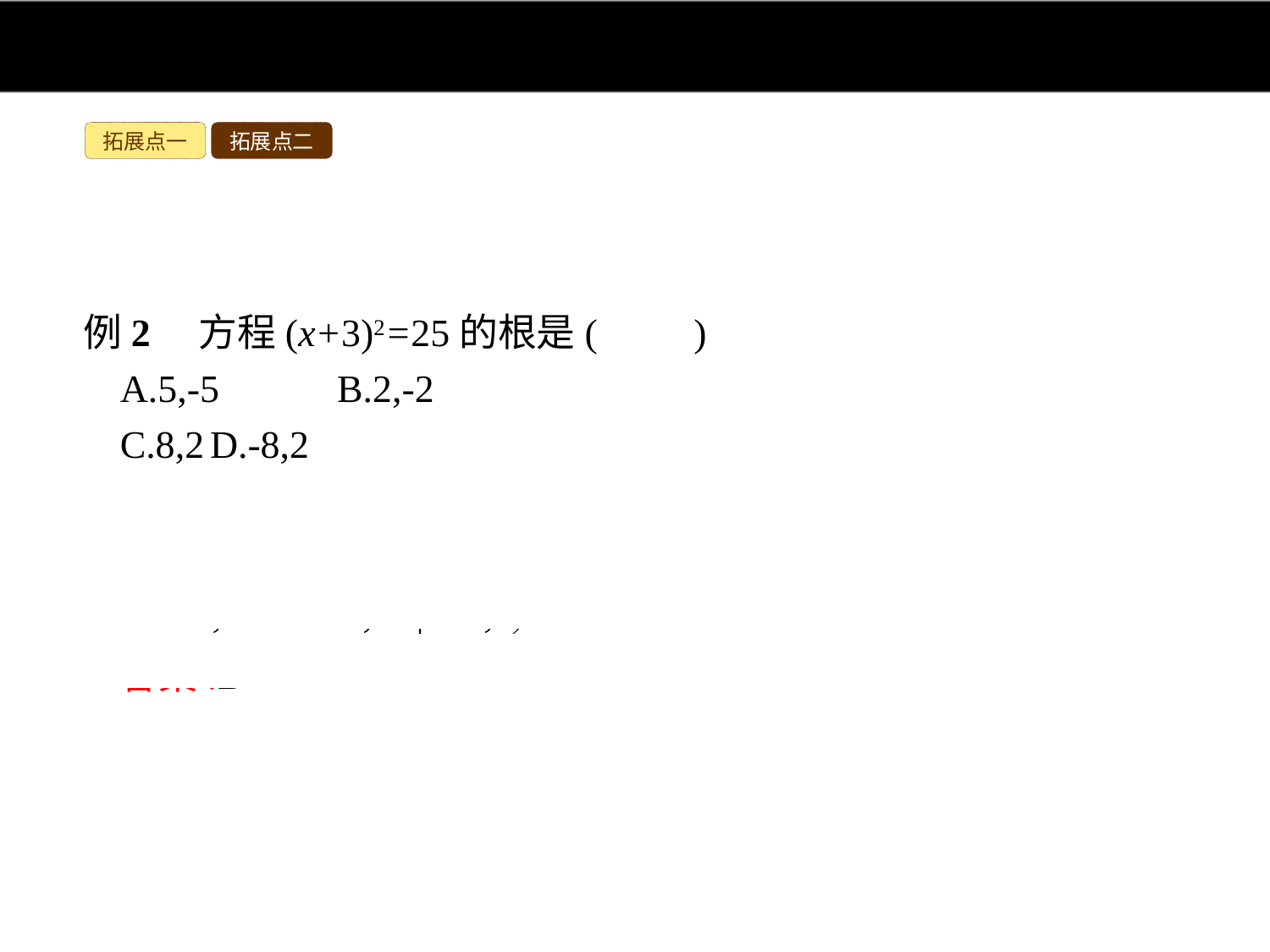

拓展点一
拓展点二
例2　方程(x+3)2=25的根是(　　)
A.5,-5	B.2,-2
C.8,2	D.-8,2
解析:观察原方程,方程的左边是(x+3)的完全平方式,右边是一个非零常数25,宜选用直接开平方法.两边开平方,得x+3=±5,∴x=±5-3,∴x1=-8,x2=2.
答案:D